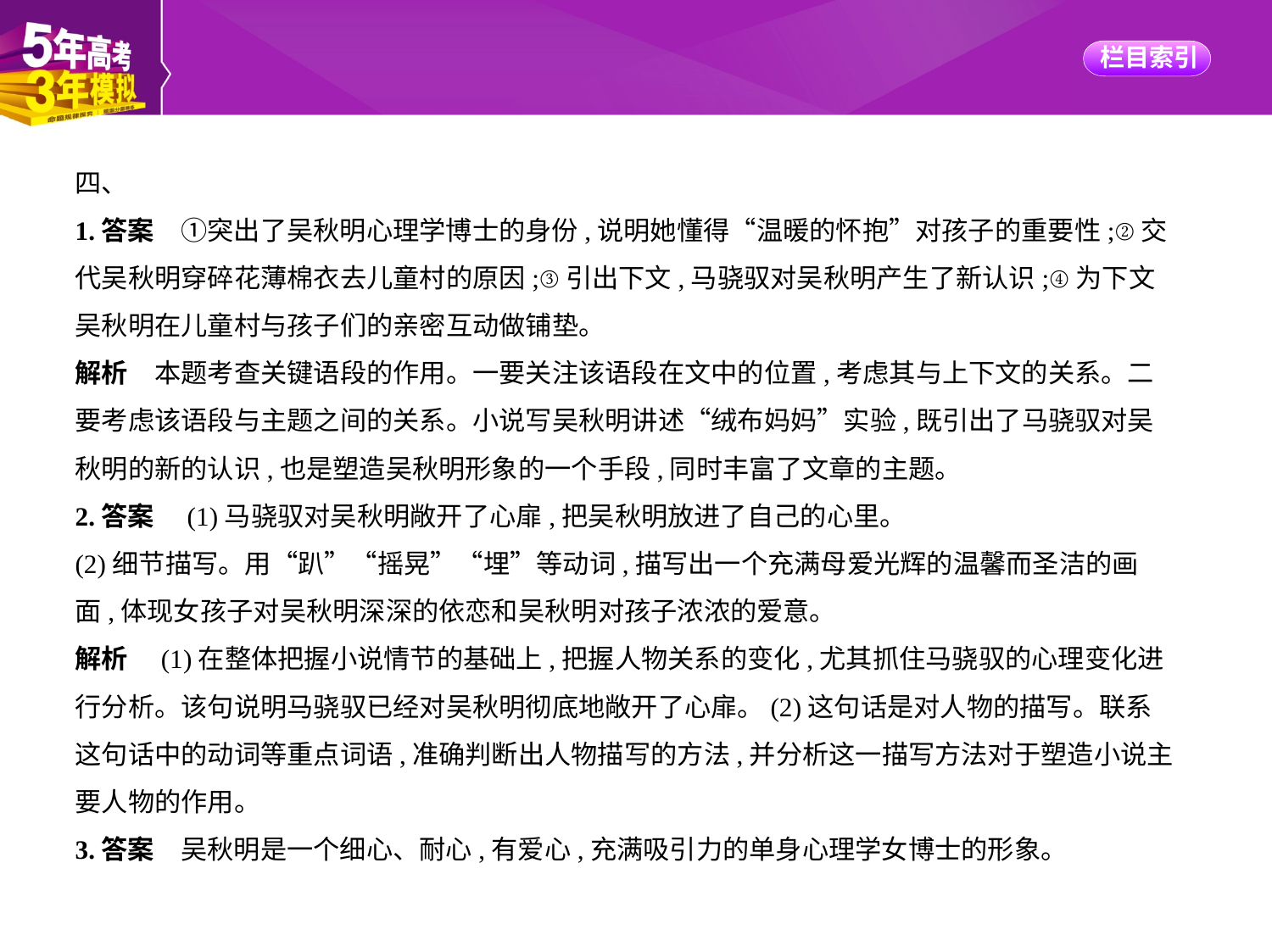

四、
1.答案　①突出了吴秋明心理学博士的身份,说明她懂得“温暖的怀抱”对孩子的重要性;②交
代吴秋明穿碎花薄棉衣去儿童村的原因;③引出下文,马骁驭对吴秋明产生了新认识;④为下文
吴秋明在儿童村与孩子们的亲密互动做铺垫。
解析　本题考查关键语段的作用。一要关注该语段在文中的位置,考虑其与上下文的关系。二
要考虑该语段与主题之间的关系。小说写吴秋明讲述“绒布妈妈”实验,既引出了马骁驭对吴
秋明的新的认识,也是塑造吴秋明形象的一个手段,同时丰富了文章的主题。
2.答案　(1)马骁驭对吴秋明敞开了心扉,把吴秋明放进了自己的心里。
(2)细节描写。用“趴”“摇晃”“埋”等动词,描写出一个充满母爱光辉的温馨而圣洁的画
面,体现女孩子对吴秋明深深的依恋和吴秋明对孩子浓浓的爱意。
解析　(1)在整体把握小说情节的基础上,把握人物关系的变化,尤其抓住马骁驭的心理变化进
行分析。该句说明马骁驭已经对吴秋明彻底地敞开了心扉。(2)这句话是对人物的描写。联系
这句话中的动词等重点词语,准确判断出人物描写的方法,并分析这一描写方法对于塑造小说主
要人物的作用。
3.答案　吴秋明是一个细心、耐心,有爱心,充满吸引力的单身心理学女博士的形象。